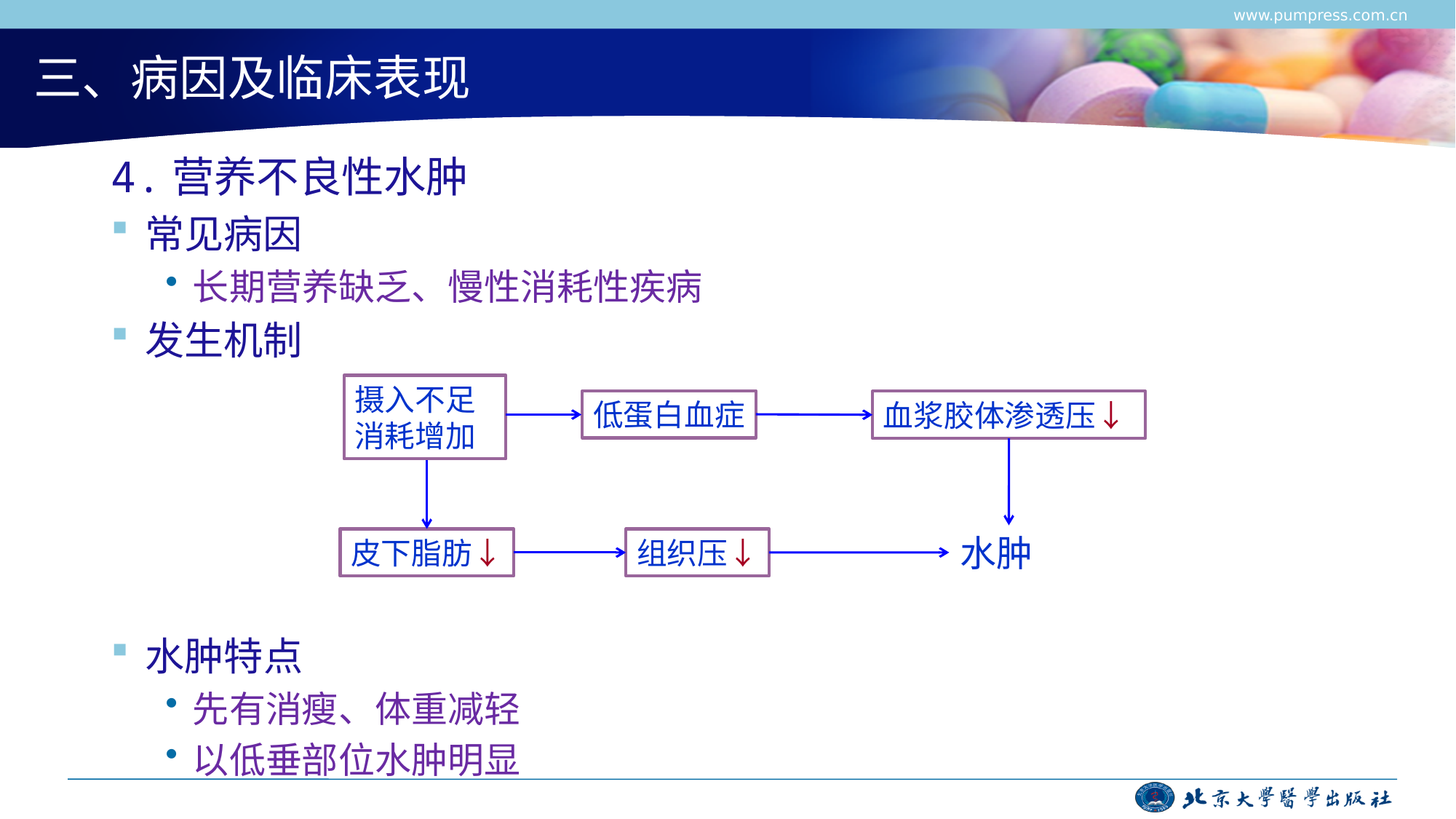

www.pumpress.com.cn
# 三、病因及临床表现
4.营养不良性水肿
常见病因
长期营养缺乏、慢性消耗性疾病
发生机制

水肿特点
先有消瘦、体重减轻
以低垂部位水肿明显

摄入不足
消耗增加
低蛋白血症
血浆胶体渗透压↓
水肿
皮下脂肪↓
组织压↓